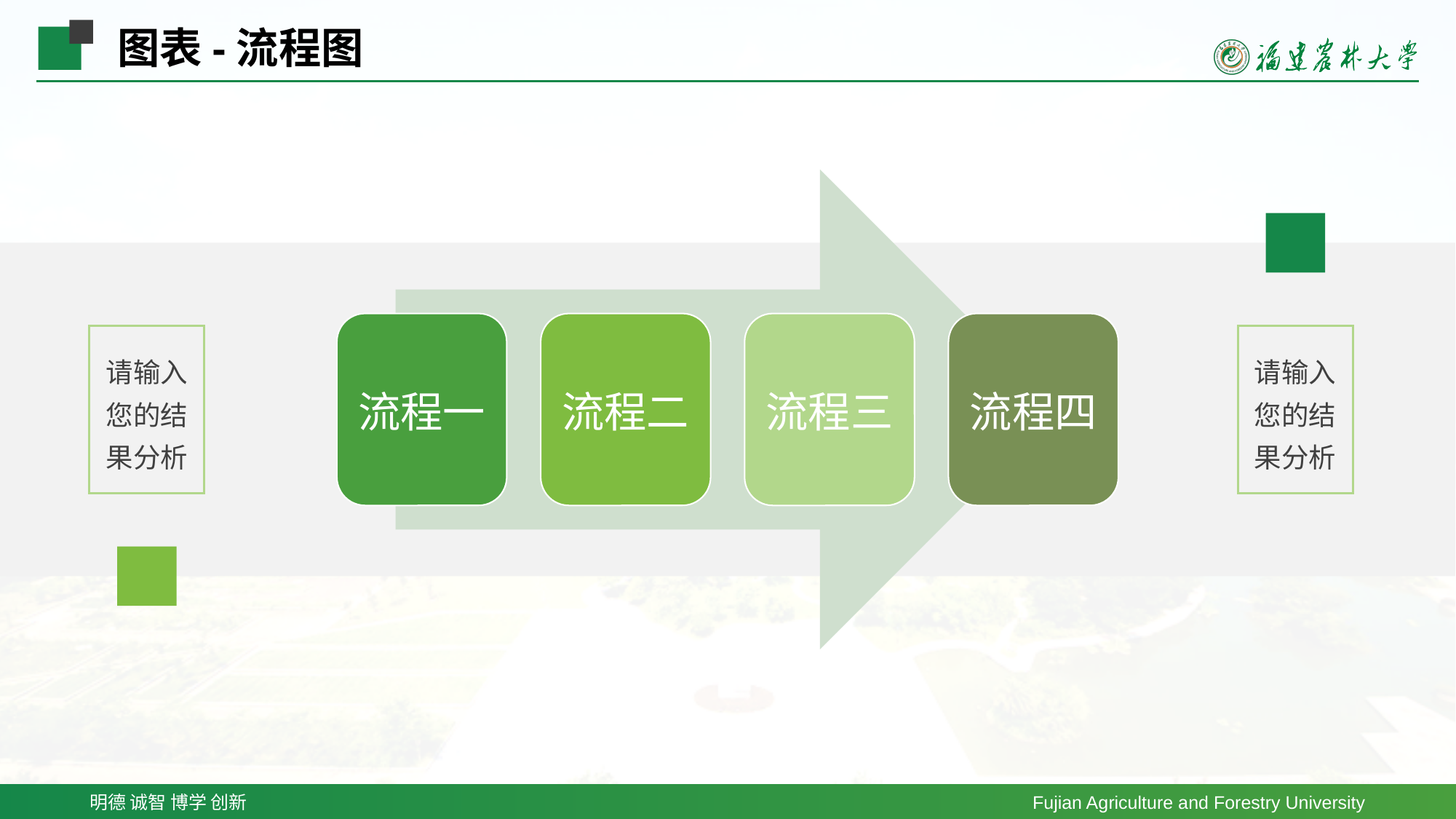

图表-流程图
流程一
流程三
流程四
流程二

请输入您的结果分析
请输入您的结果分析